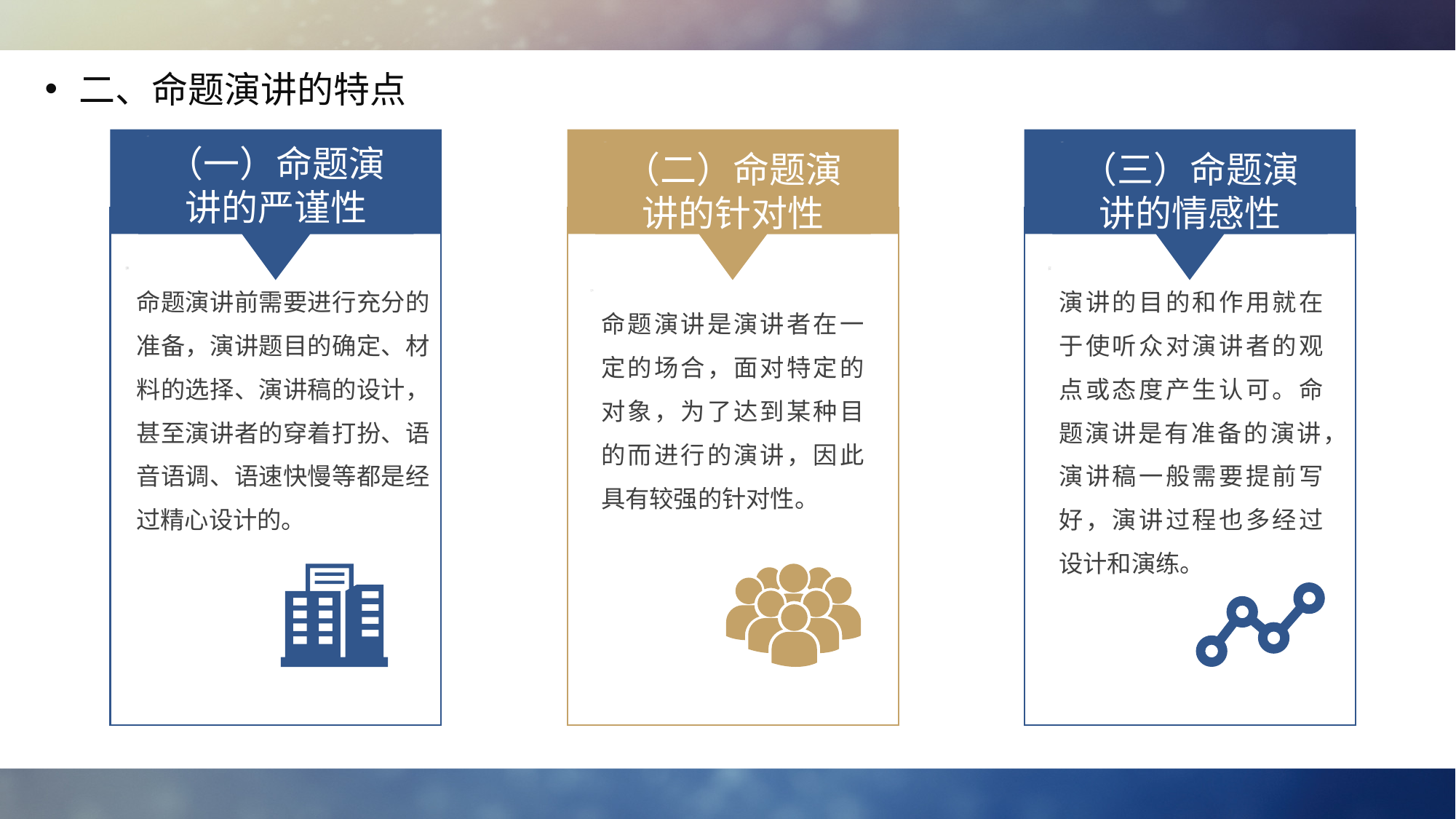

二、命题演讲的特点

（一）命题演讲的严谨性
（二）命题演讲的针对性
（三）命题演讲的情感性

命题演讲前需要进行充分的准备，演讲题目的确定、材料的选择、演讲稿的设计，甚至演讲者的穿着打扮、语音语调、语速快慢等都是经过精心设计的。
演讲的目的和作用就在于使听众对演讲者的观点或态度产生认可。命题演讲是有准备的演讲，演讲稿一般需要提前写好，演讲过程也多经过设计和演练。
命题演讲是演讲者在一定的场合，面对特定的对象，为了达到某种目的而进行的演讲，因此具有较强的针对性。